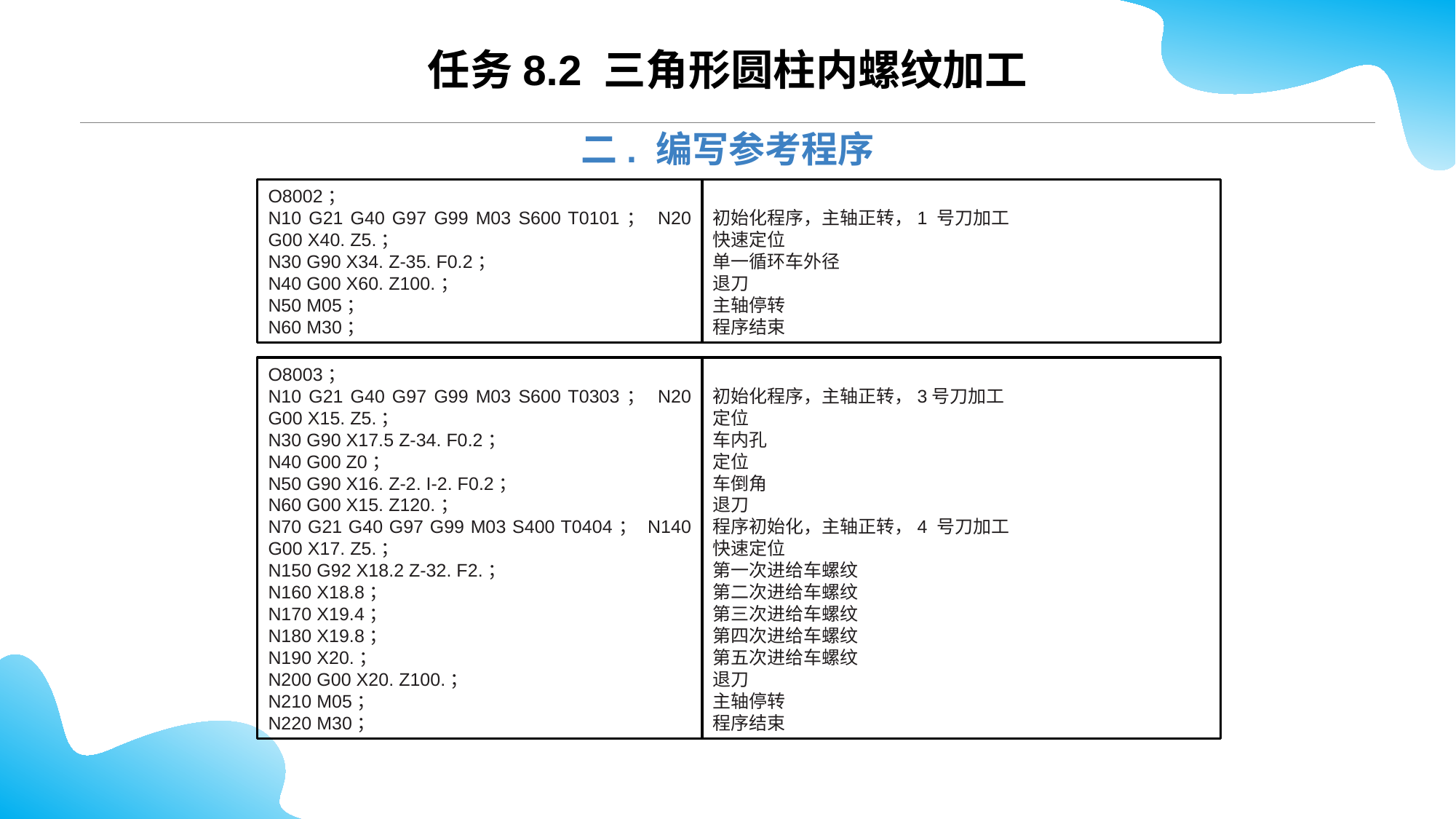

CONTENTS
任务8.2 三角形圆柱内螺纹加工
二. 编写参考程序
O8002；
N10 G21 G40 G97 G99 M03 S600 T0101； N20 G00 X40. Z5.；
N30 G90 X34. Z-35. F0.2；
N40 G00 X60. Z100.；
N50 M05；
N60 M30；

初始化程序，主轴正转，1 号刀加工
快速定位
单一循环车外径
退刀
主轴停转
程序结束
O8003；
N10 G21 G40 G97 G99 M03 S600 T0303； N20 G00 X15. Z5.；
N30 G90 X17.5 Z-34. F0.2；
N40 G00 Z0；
N50 G90 X16. Z-2. I-2. F0.2；
N60 G00 X15. Z120.；
N70 G21 G40 G97 G99 M03 S400 T0404； N140 G00 X17. Z5.；
N150 G92 X18.2 Z-32. F2.；
N160 X18.8；
N170 X19.4；
N180 X19.8；
N190 X20.；
N200 G00 X20. Z100.；
N210 M05；
N220 M30；

初始化程序，主轴正转，3号刀加工
定位
车内孔
定位
车倒角
退刀
程序初始化，主轴正转，4 号刀加工
快速定位
第一次进给车螺纹
第二次进给车螺纹
第三次进给车螺纹
第四次进给车螺纹
第五次进给车螺纹
退刀
主轴停转
程序结束